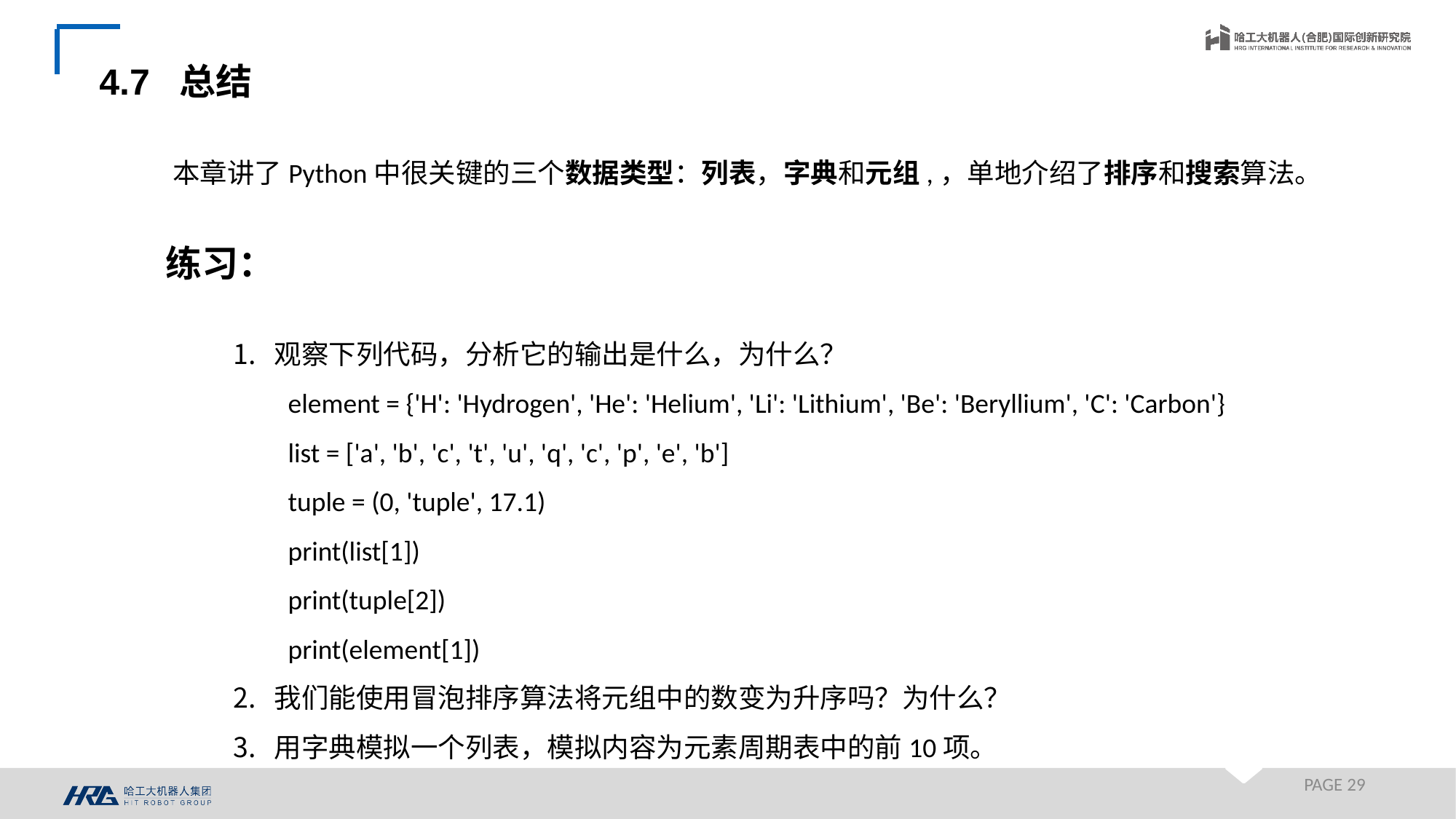

4.7  总结
本章讲了Python中很关键的三个数据类型：列表，字典和元组,，单地介绍了排序和搜索算法。
练习：
观察下列代码，分析它的输出是什么，为什么？
element = {'H': 'Hydrogen', 'He': 'Helium', 'Li': 'Lithium', 'Be': 'Beryllium', 'C': 'Carbon'}
list = ['a', 'b', 'c', 't', 'u', 'q', 'c', 'p', 'e', 'b']
tuple = (0, 'tuple', 17.1)
print(list[1])
print(tuple[2])
print(element[1])
我们能使用冒泡排序算法将元组中的数变为升序吗？为什么？
用字典模拟一个列表，模拟内容为元素周期表中的前10项。